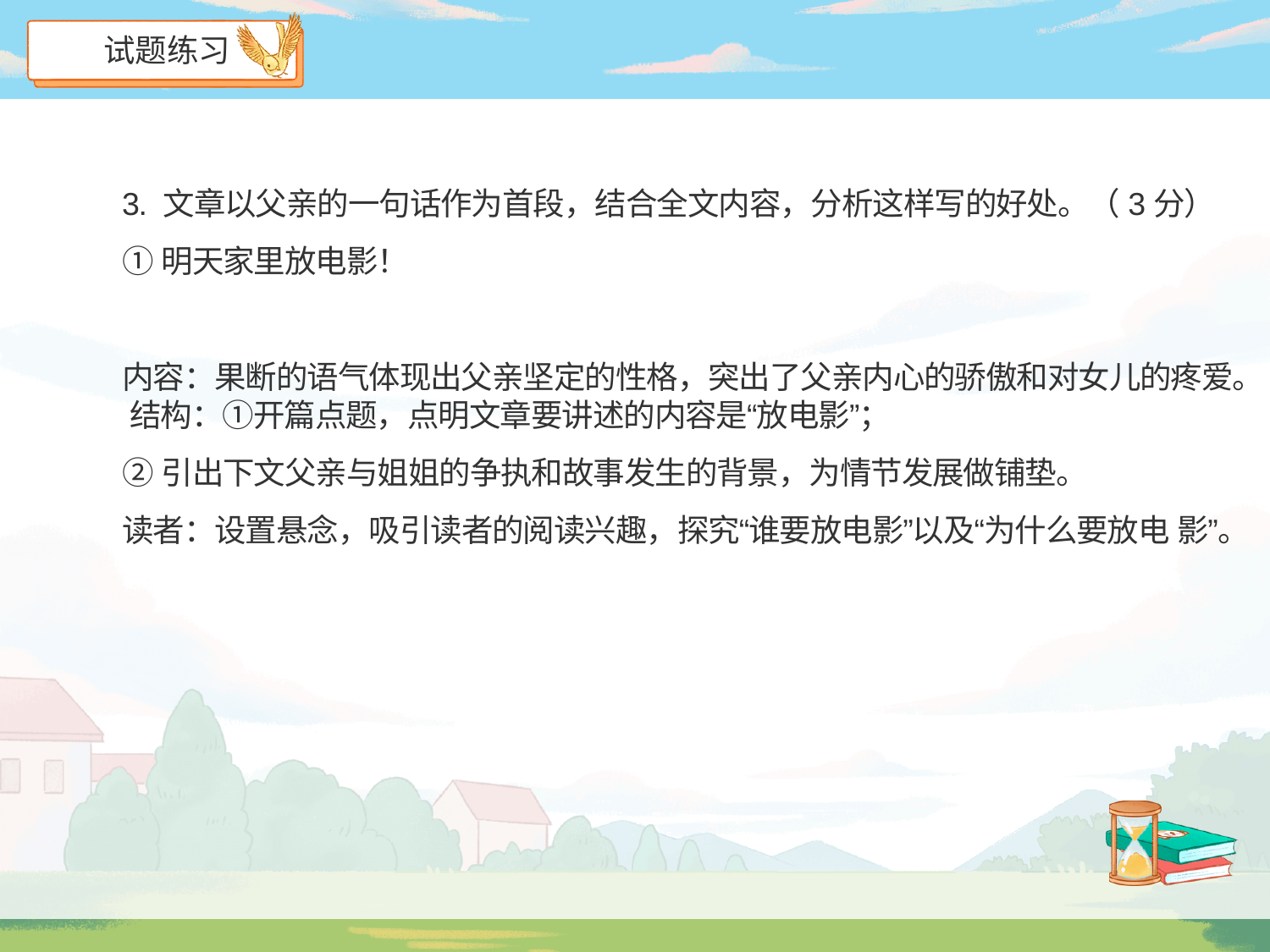

# 试题练习
3. 文章以父亲的一句话作为首段，结合全文内容，分析这样写的好处。（3分）
①明天家里放电影！

内容：果断的语气体现出父亲坚定的性格，突出了父亲内心的骄傲和对女儿的疼爱。 结构：①开篇点题，点明文章要讲述的内容是“放电影”；
②引出下文父亲与姐姐的争执和故事发生的背景，为情节发展做铺垫。
读者：设置悬念，吸引读者的阅读兴趣，探究“谁要放电影”以及“为什么要放电 影”。